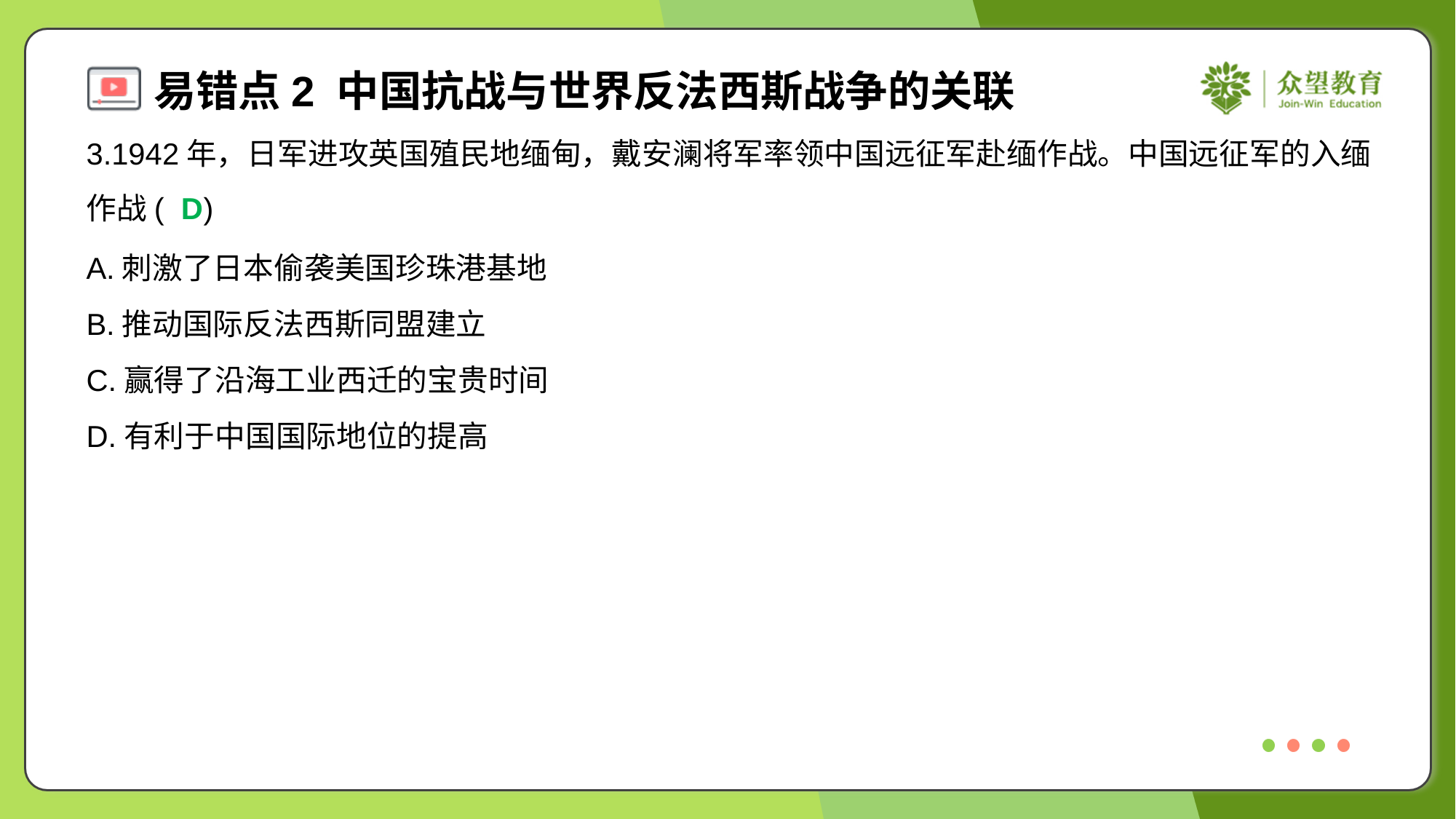

3.1942年，日军进攻英国殖民地缅甸，戴安澜将军率领中国远征军赴缅作战。中国远征军的入缅
作战(     )
D
A.刺激了日本偷袭美国珍珠港基地
B.推动国际反法西斯同盟建立
C.赢得了沿海工业西迁的宝贵时间
D.有利于中国国际地位的提高